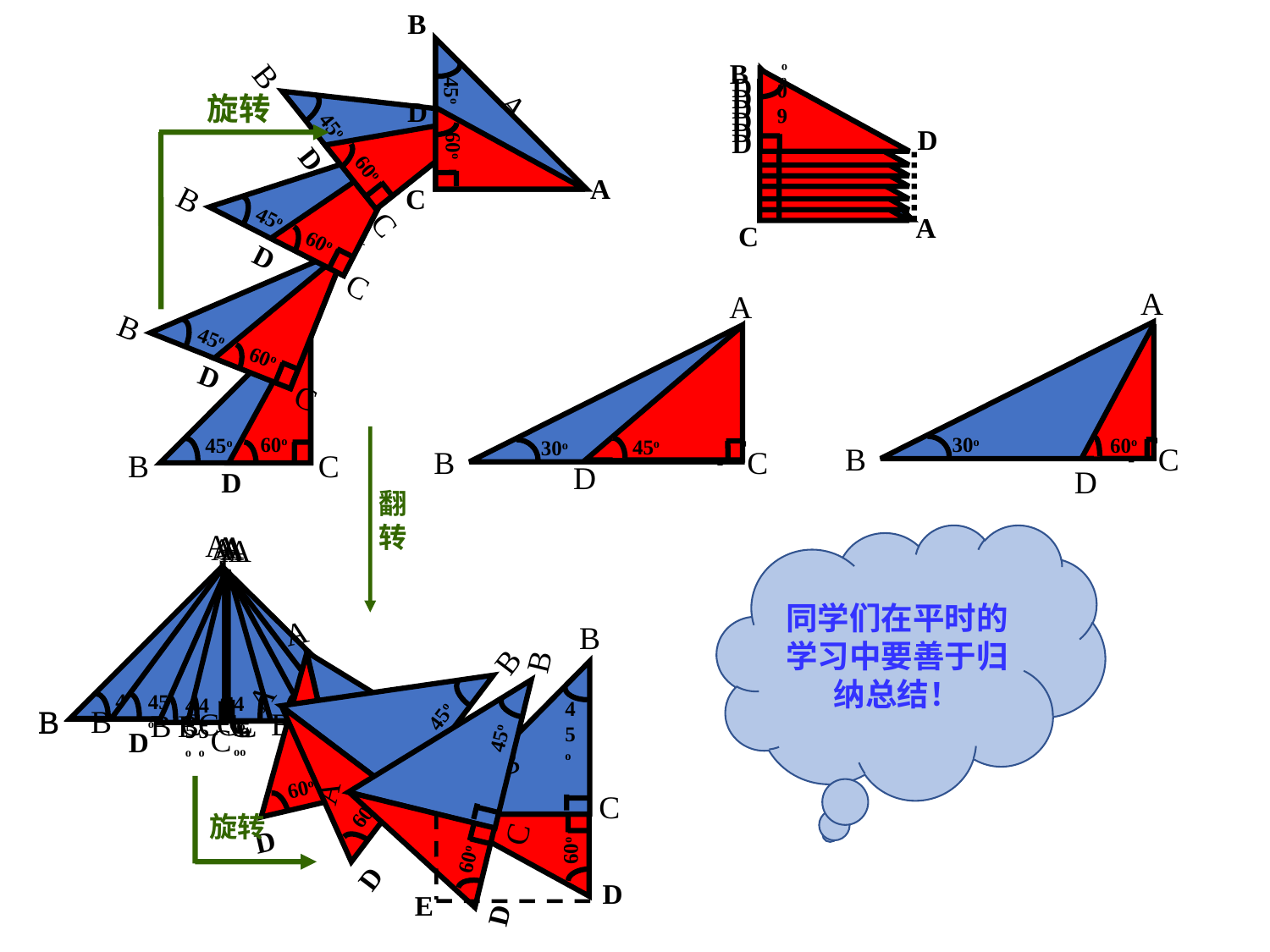

B

45o

D
60o

A
C

A

45o
B
C

60o

D
B

45o

A
C
45o

A

45o
B
C

60o

D

D
60o

60o

D
60o

旋转

D
60o

D
60o

D
60o

D

D
60o

A

45o
B
C

60o

D
A

45o
B
C

A

30o
B
C

A

30o
B
C

60o

60o

D

45o

D

翻转
D
A

45o

C
B
A

45o
B
C

A

45o
B
C

A

45o
B
C

A

45o
B
C

A

45o
B
C

A

45o
B
C

A

45o
B
C

A

45o
B
C

同学们在平时的学习中要善于归纳总结！

60o

D
A

45o

C
B

60o

D
A

45o

C
B

60o

D
B

45o

60o

C
A
D
A

45o

C
B

60o

D

旋转

E